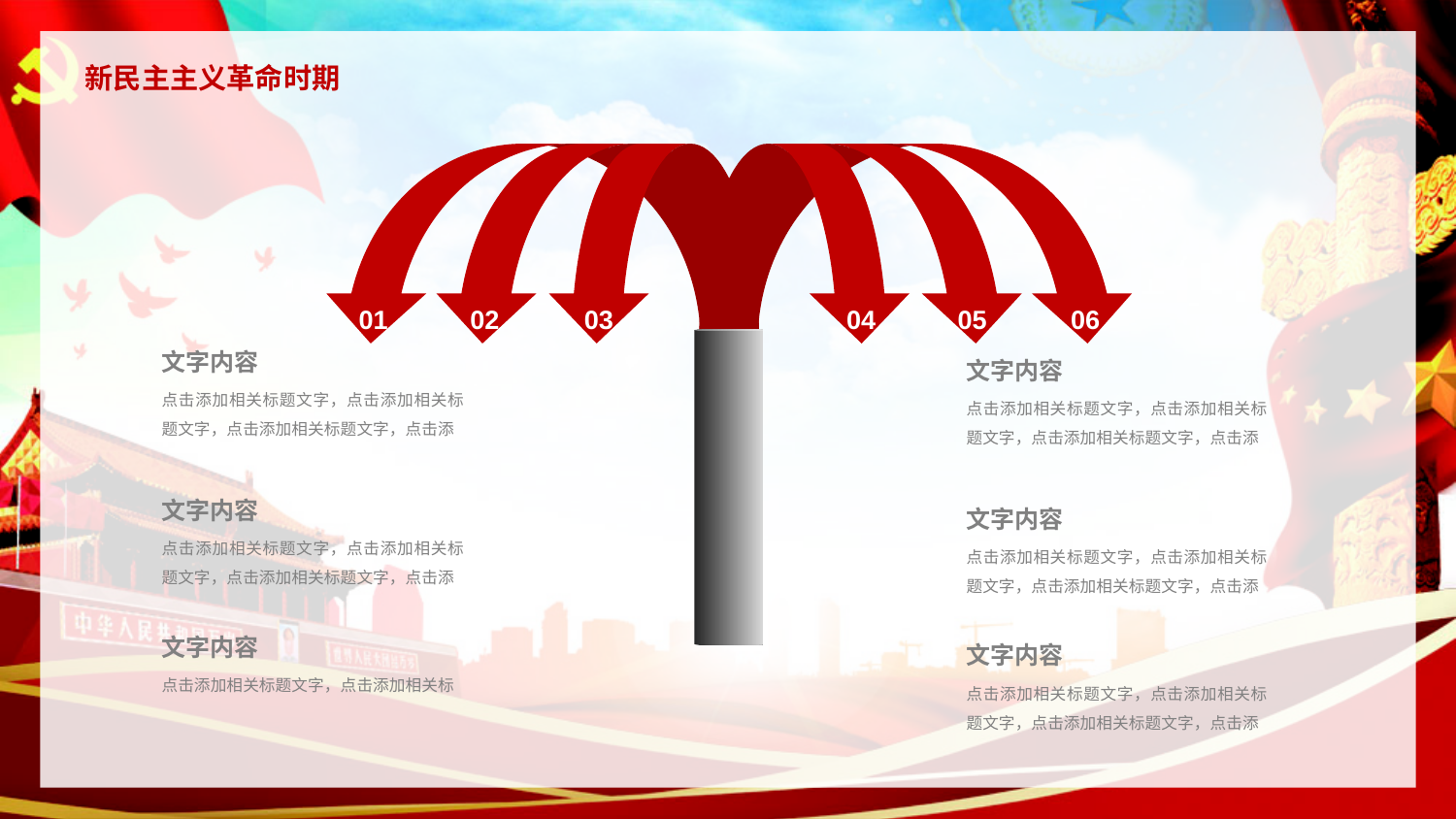

03
02
01
04
05
06

文字内容
文字内容
点击添加相关标题文字，点击添加相关标题文字，点击添加相关标题文字，点击添
点击添加相关标题文字，点击添加相关标题文字，点击添加相关标题文字，点击添
文字内容
文字内容
点击添加相关标题文字，点击添加相关标题文字，点击添加相关标题文字，点击添
点击添加相关标题文字，点击添加相关标题文字，点击添加相关标题文字，点击添
文字内容
文字内容
点击添加相关标题文字，点击添加相关标
点击添加相关标题文字，点击添加相关标题文字，点击添加相关标题文字，点击添